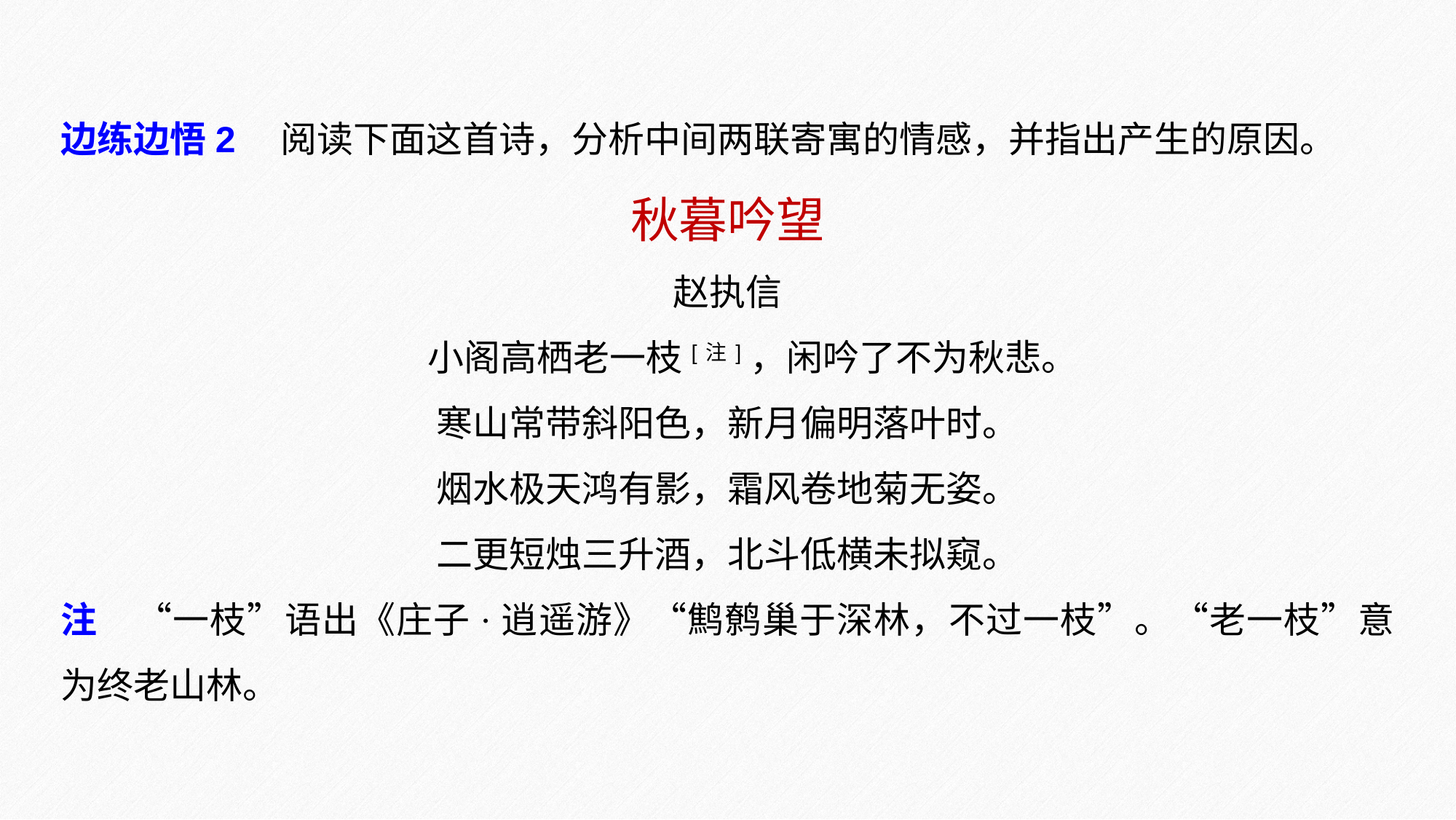

边练边悟2　阅读下面这首诗，分析中间两联寄寓的情感，并指出产生的原因。
秋暮吟望
赵执信
     小阁高栖老一枝[注]，闲吟了不为秋悲。
寒山常带斜阳色，新月偏明落叶时。
烟水极天鸿有影，霜风卷地菊无姿。
二更短烛三升酒，北斗低横未拟窥。
注　“一枝”语出《庄子·逍遥游》“鹪鹩巢于深林，不过一枝”。“老一枝”意为终老山林。